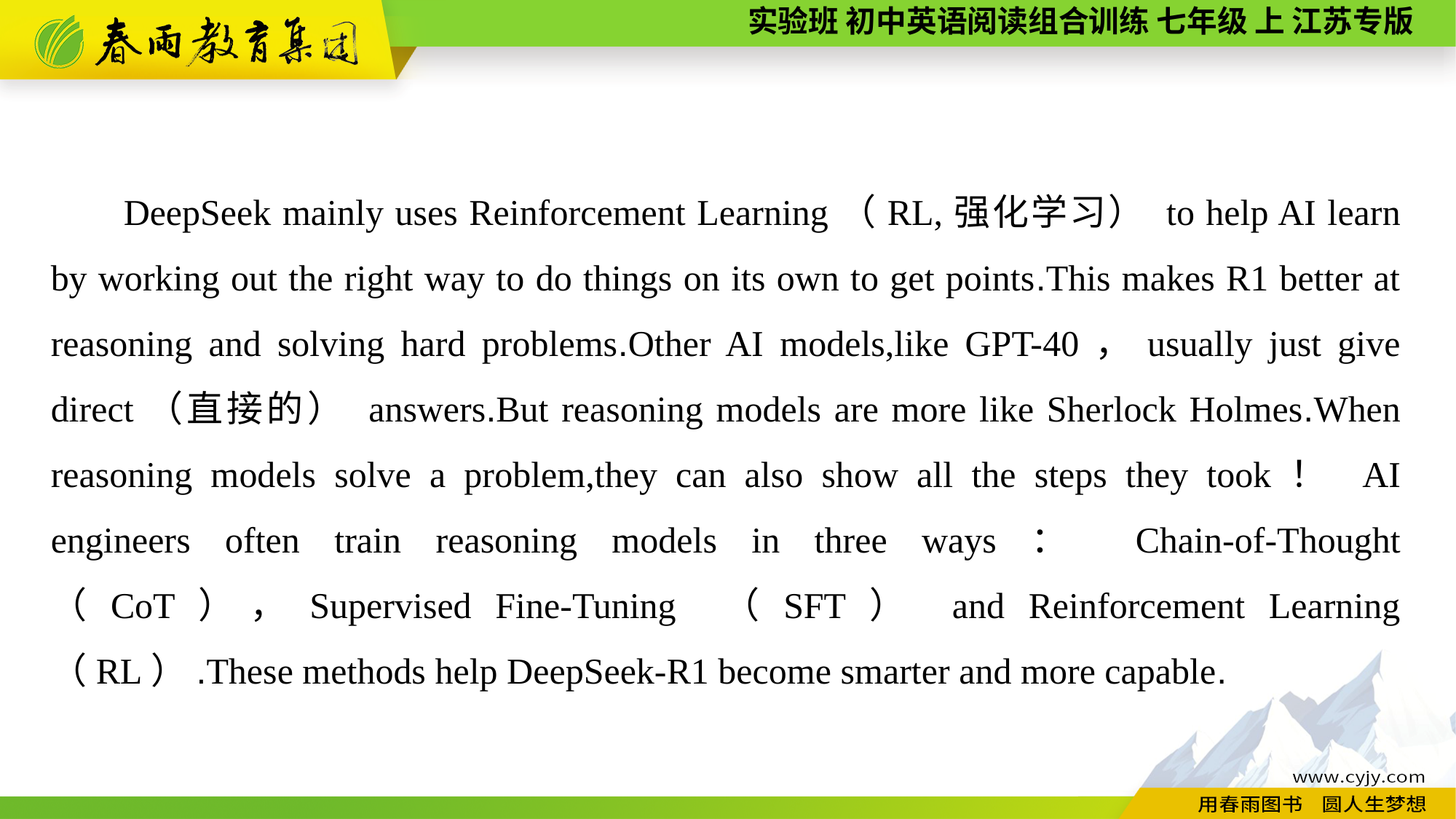

DeepSeek mainly uses Reinforcement Learning（RL,强化学习） to help AI learn by working out the right way to do things on its own to get points.This makes R1 better at reasoning and solving hard problems.Other AI models,like GPT-40，usually just give direct（直接的） answers.But reasoning models are more like Sherlock Holmes.When reasoning models solve a problem,they can also show all the steps they took！ AI engineers often train reasoning models in three ways： Chain-of-Thought （CoT），Supervised Fine-Tuning （SFT） and Reinforcement Learning （RL）.These methods help DeepSeek-R1 become smarter and more capable.